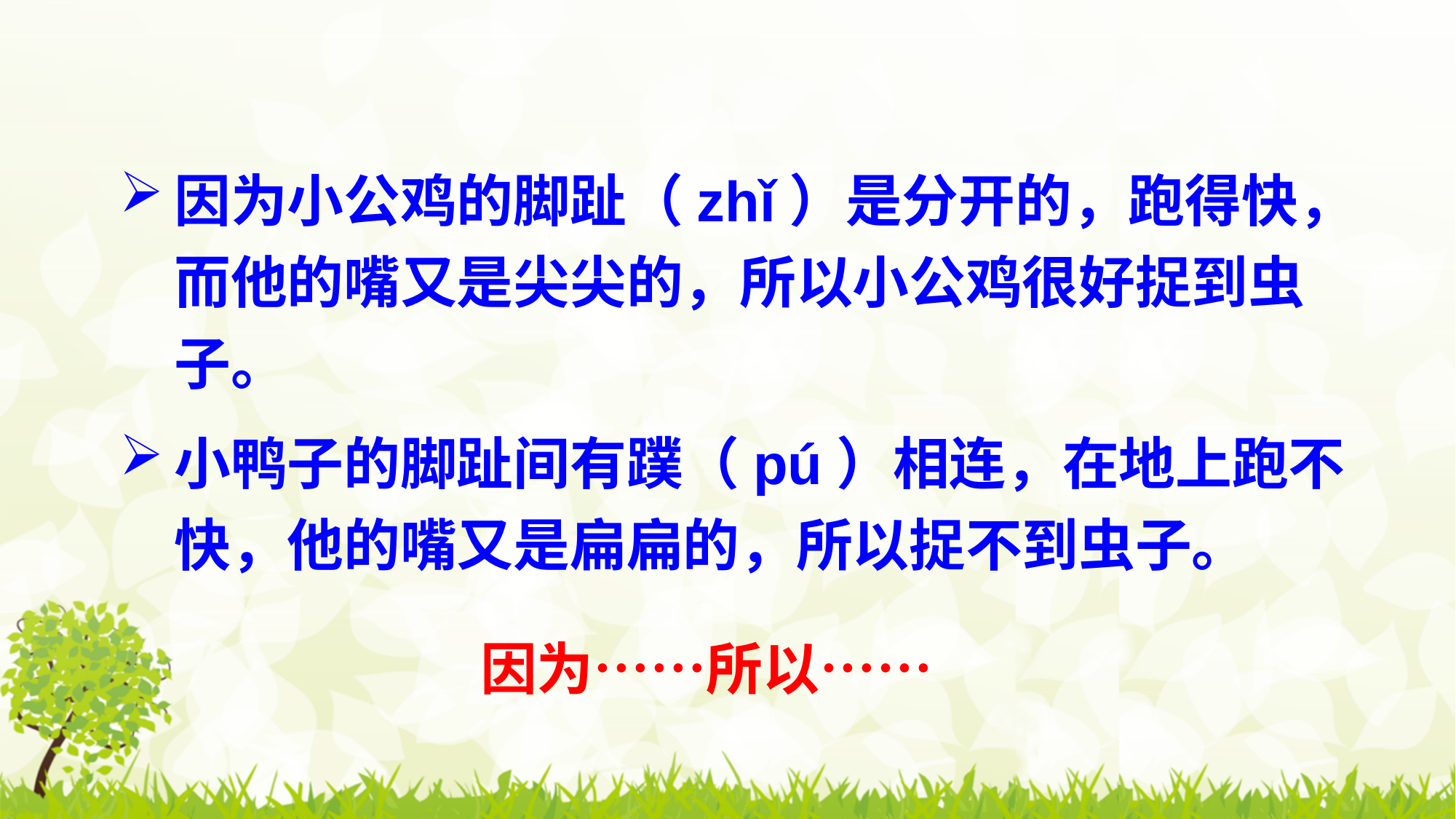

因为小公鸡的脚趾（zhǐ）是分开的，跑得快，而他的嘴又是尖尖的，所以小公鸡很好捉到虫子。
小鸭子的脚趾间有蹼（pú）相连，在地上跑不快，他的嘴又是扁扁的，所以捉不到虫子。
因为……所以……